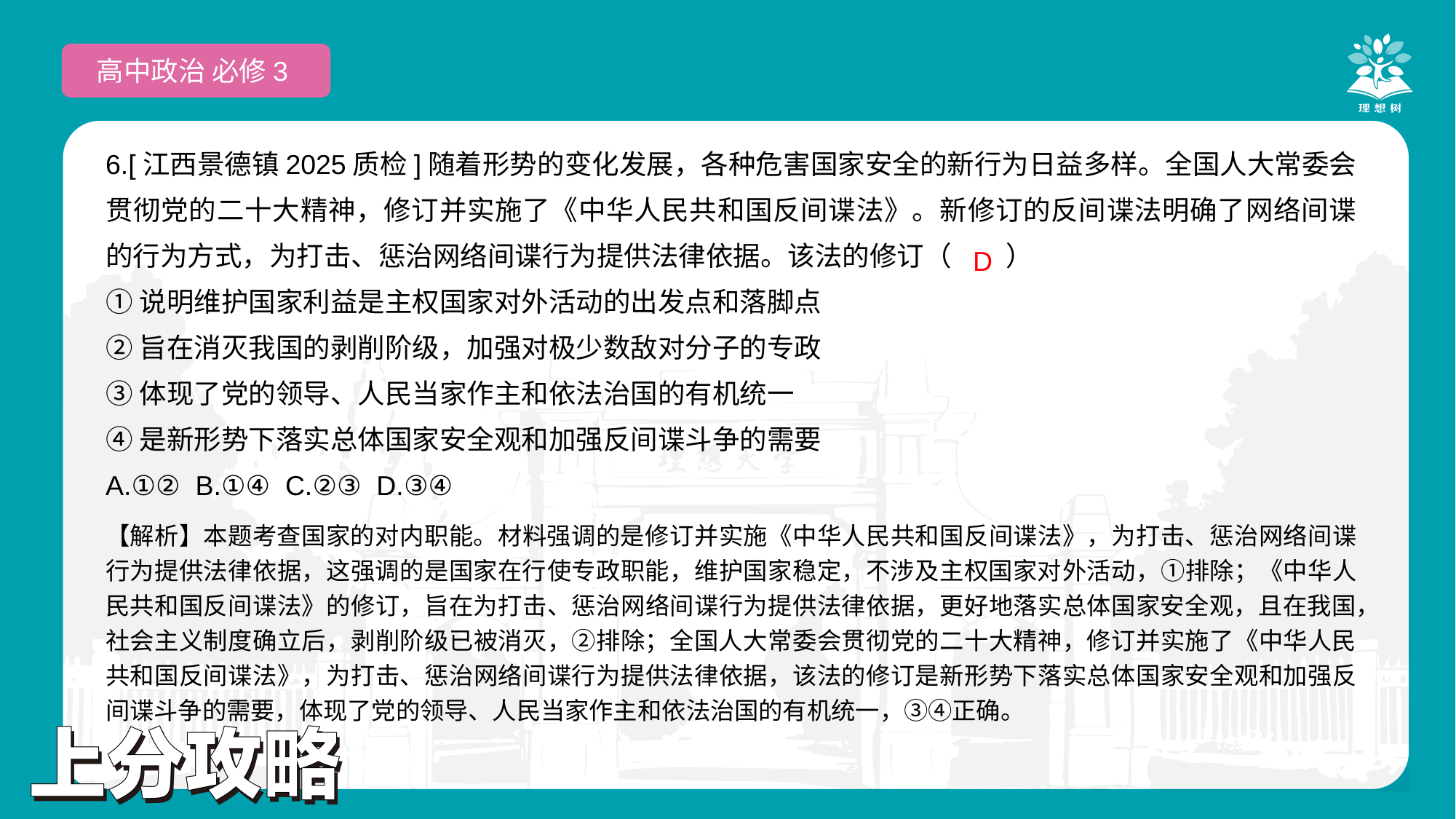

高中政治 必修3
6.[江西景德镇2025质检]随着形势的变化发展，各种危害国家安全的新行为日益多样。全国人大常委会贯彻党的二十大精神，修订并实施了《中华人民共和国反间谍法》。新修订的反间谍法明确了网络间谍的行为方式，为打击、惩治网络间谍行为提供法律依据。该法的修订（　　）
①说明维护国家利益是主权国家对外活动的出发点和落脚点
②旨在消灭我国的剥削阶级，加强对极少数敌对分子的专政
③体现了党的领导、人民当家作主和依法治国的有机统一
④是新形势下落实总体国家安全观和加强反间谍斗争的需要
A.①②  B.①④  C.②③  D.③④
 D
【解析】本题考查国家的对内职能。材料强调的是修订并实施《中华人民共和国反间谍法》，为打击、惩治网络间谍行为提供法律依据，这强调的是国家在行使专政职能，维护国家稳定，不涉及主权国家对外活动，①排除；《中华人民共和国反间谍法》的修订，旨在为打击、惩治网络间谍行为提供法律依据，更好地落实总体国家安全观，且在我国，社会主义制度确立后，剥削阶级已被消灭，②排除；全国人大常委会贯彻党的二十大精神，修订并实施了《中华人民共和国反间谍法》，为打击、惩治网络间谍行为提供法律依据，该法的修订是新形势下落实总体国家安全观和加强反间谍斗争的需要，体现了党的领导、人民当家作主和依法治国的有机统一，③④正确。